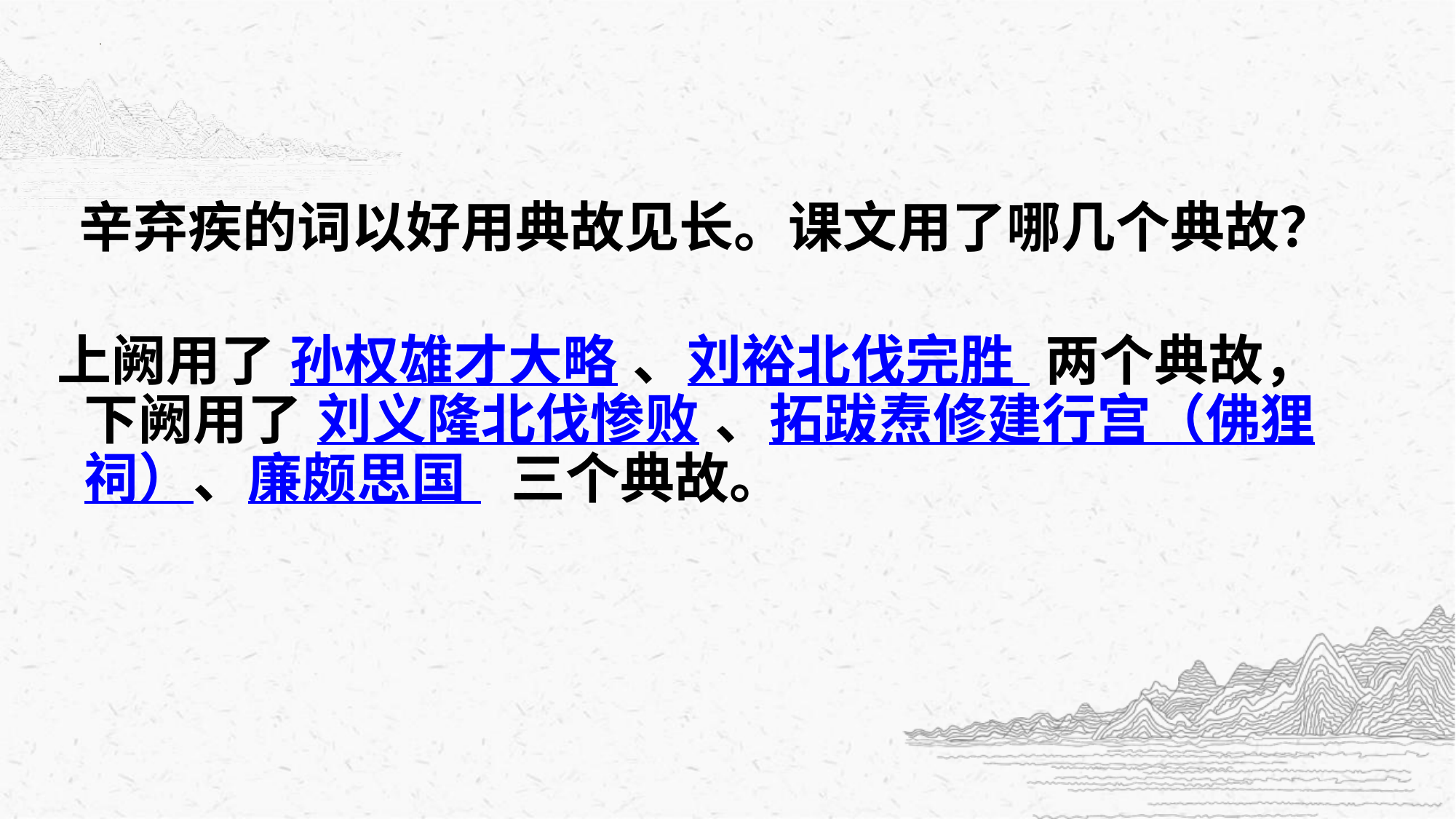

辛弃疾的词以好用典故见长。课文用了哪几个典故？
上阙用了 孙权雄才大略 、刘裕北伐完胜  两个典故，下阙用了 刘义隆北伐惨败 、拓跋焘修建行宫（佛狸祠）、廉颇思国   三个典故。